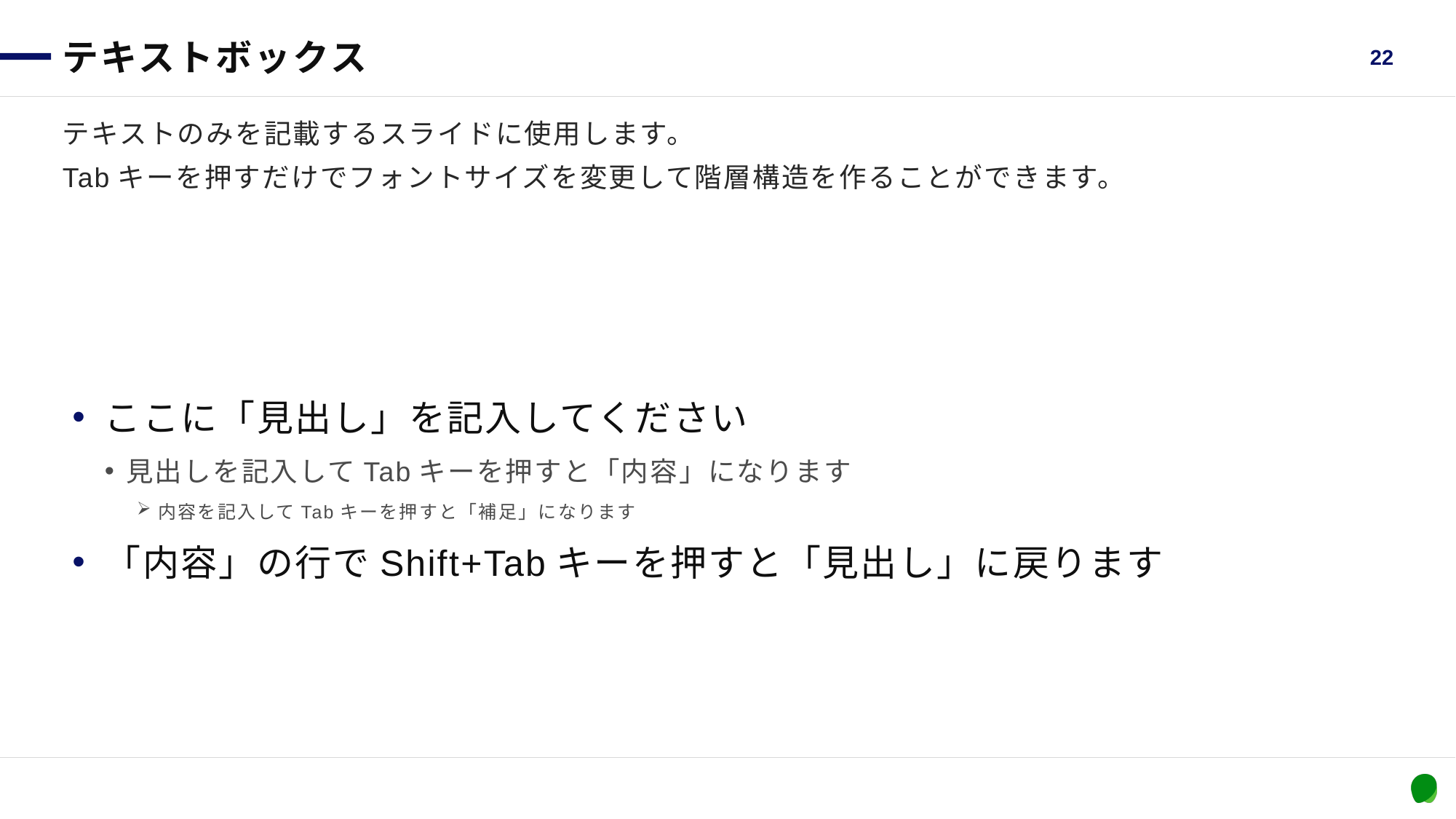

# テキストボックス
22
テキストのみを記載するスライドに使用します。
Tabキーを押すだけでフォントサイズを変更して階層構造を作ることができます。
ここに「見出し」を記入してください
見出しを記入してTabキーを押すと「内容」になります
内容を記入してTabキーを押すと「補足」になります
「内容」の行でShift+Tabキーを押すと「見出し」に戻ります